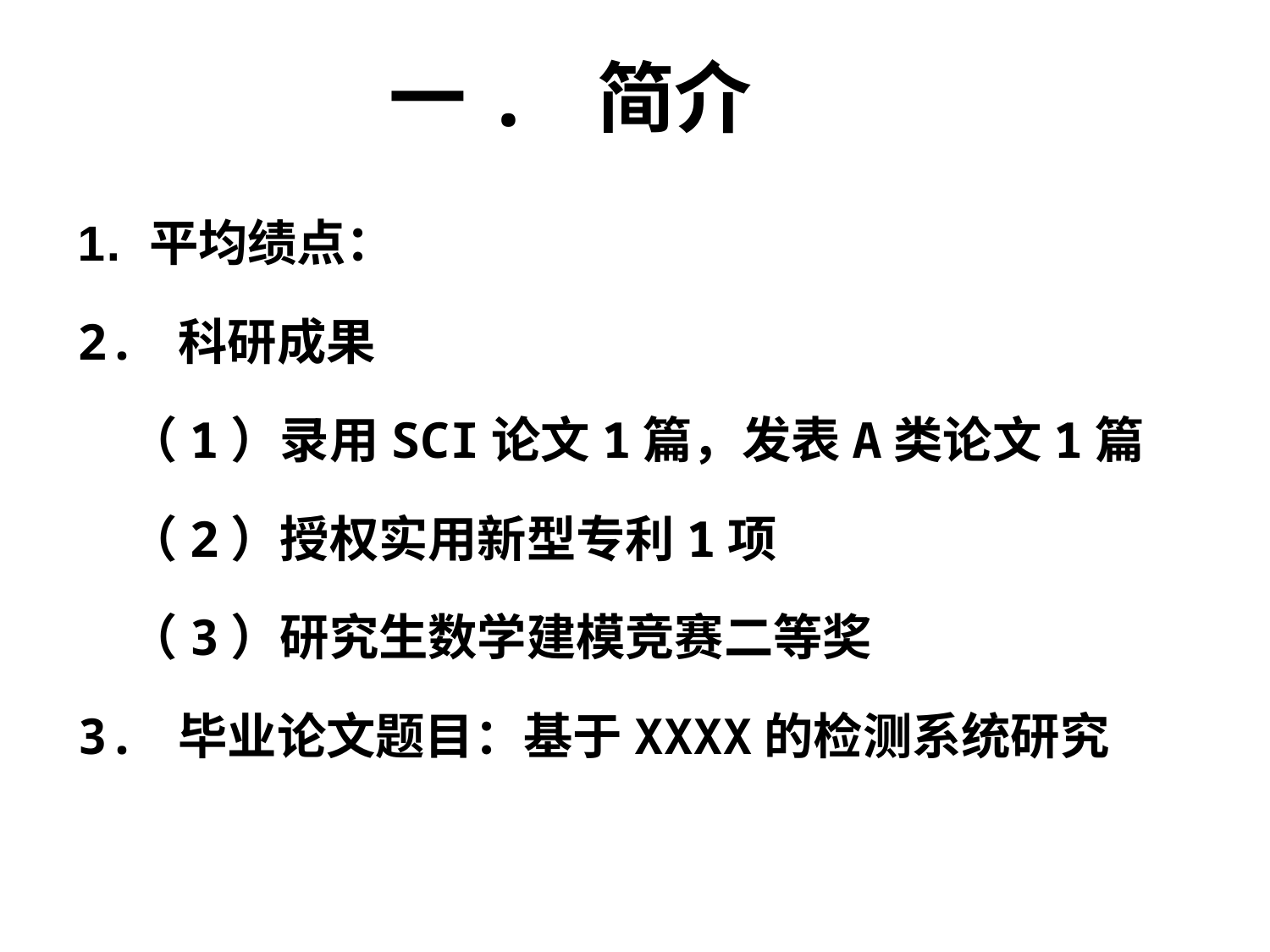

# 一. 简介
平均绩点：
2. 科研成果
（1）录用SCI论文1篇，发表A类论文1篇
（2）授权实用新型专利1项
（3）研究生数学建模竞赛二等奖
3. 毕业论文题目：基于XXXX的检测系统研究